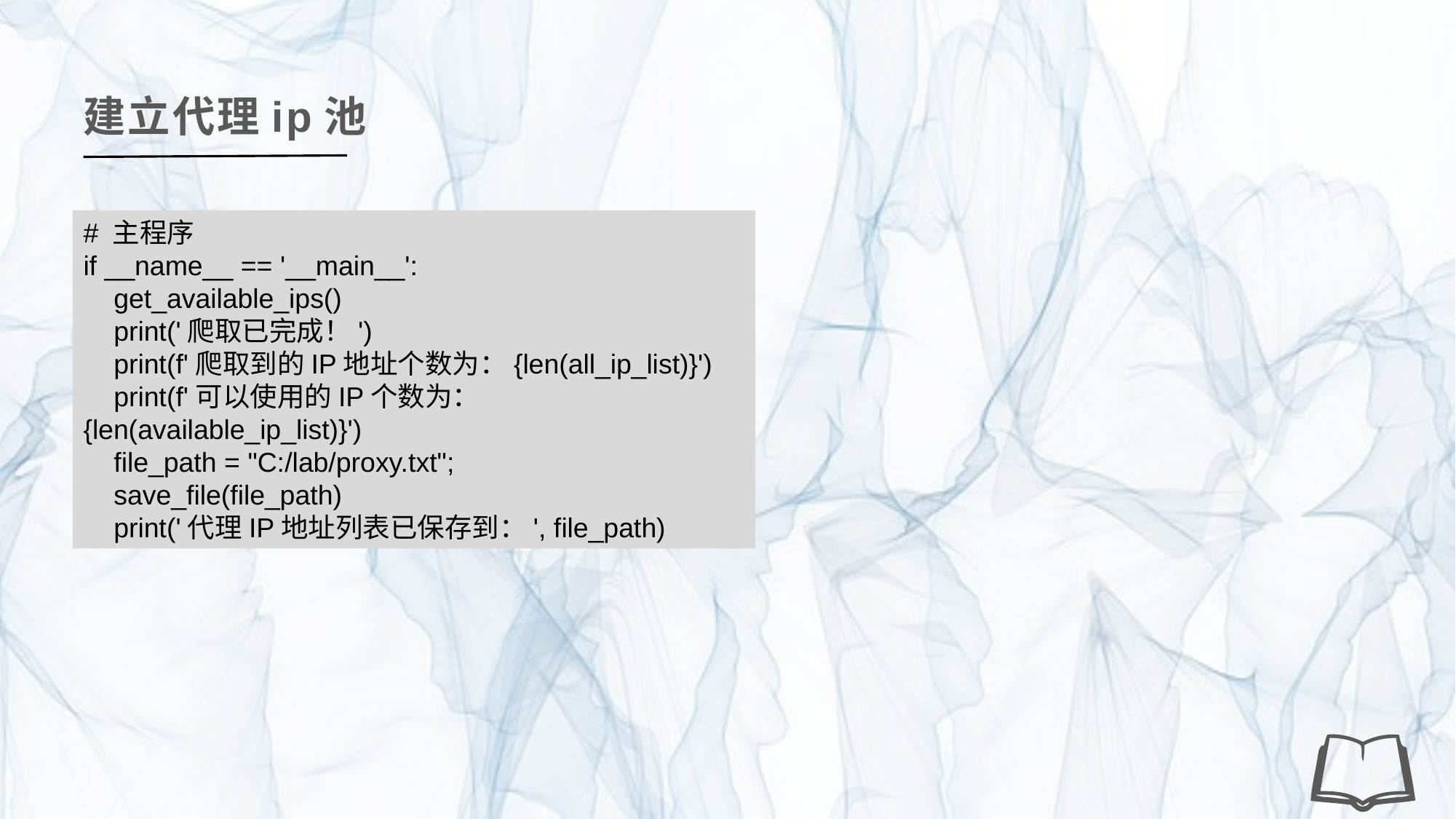

建立代理ip池
# 主程序
if __name__ == '__main__':
    get_available_ips()
    print('爬取已完成！')
    print(f'爬取到的IP地址个数为：{len(all_ip_list)}')
    print(f'可以使用的IP个数为：{len(available_ip_list)}')
    file_path = "C:/lab/proxy.txt";
    save_file(file_path)
    print('代理IP地址列表已保存到：', file_path)

18